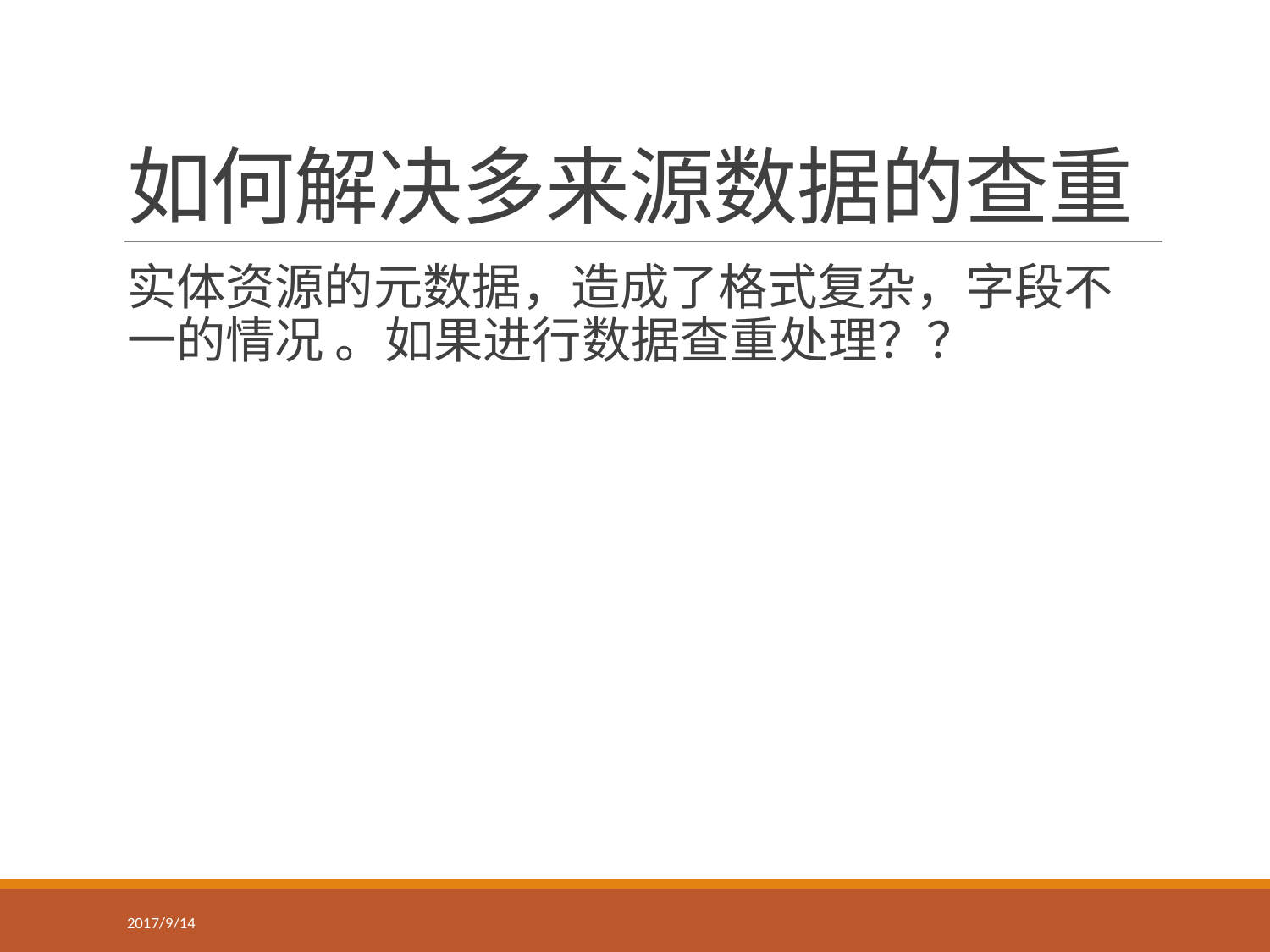

# 如何解决多来源数据的查重
实体资源的元数据，造成了格式复杂，字段不一的情况 。如果进行数据查重处理？？

2017/9/14